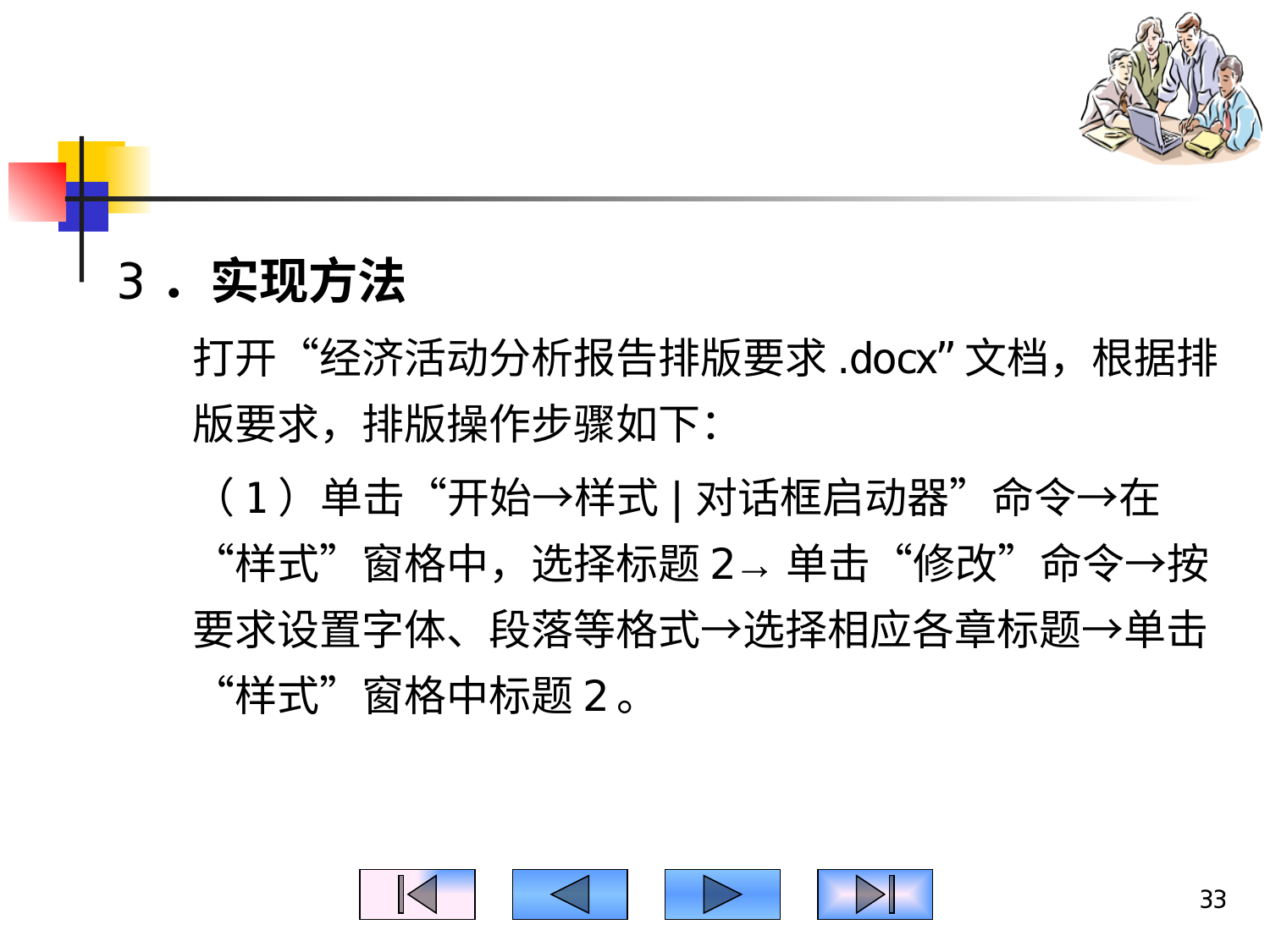

#
3．实现方法
打开“经济活动分析报告排版要求.docx”文档，根据排版要求，排版操作步骤如下：
（1）单击“开始→样式|对话框启动器”命令→在“样式”窗格中，选择标题2→单击“修改”命令→按要求设置字体、段落等格式→选择相应各章标题→单击“样式”窗格中标题2。

33